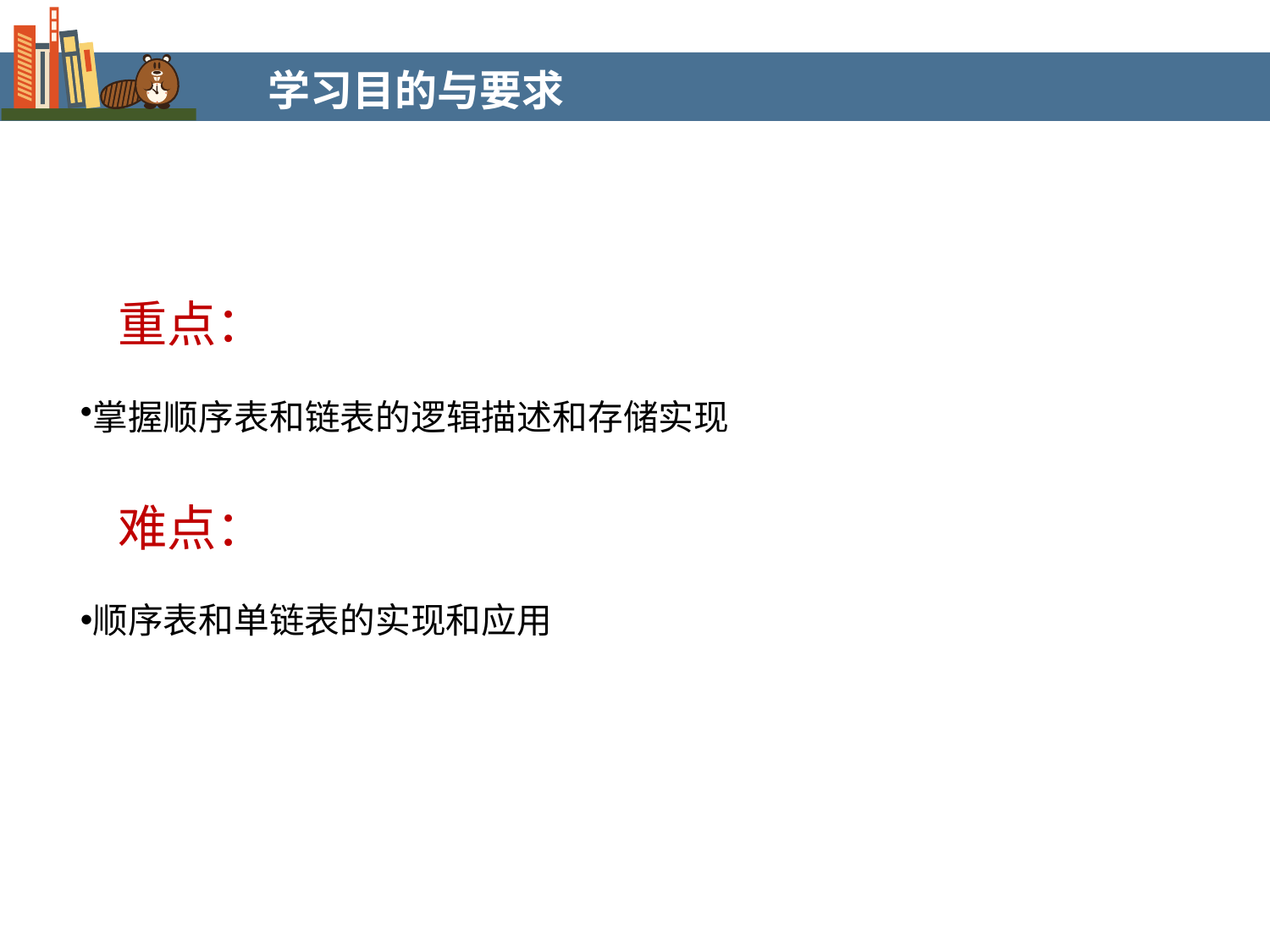

学习目的与要求
重点：
掌握顺序表和链表的逻辑描述和存储实现
难点：
顺序表和单链表的实现和应用